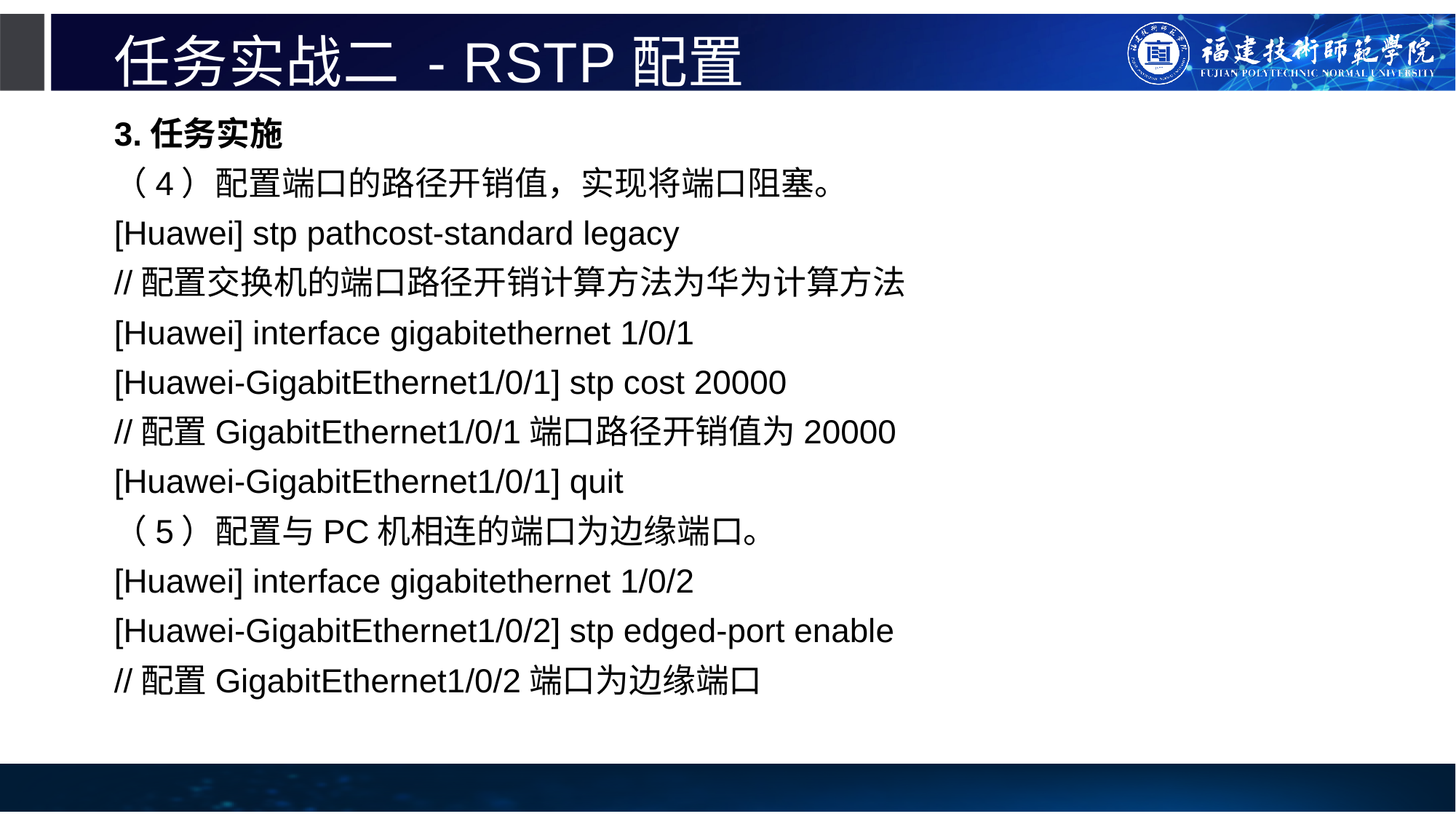

# 任务实战二 - RSTP配置
3.任务实施
（4）配置端口的路径开销值，实现将端口阻塞。
[Huawei] stp pathcost-standard legacy
//配置交换机的端口路径开销计算方法为华为计算方法
[Huawei] interface gigabitethernet 1/0/1
[Huawei-GigabitEthernet1/0/1] stp cost 20000
//配置GigabitEthernet1/0/1端口路径开销值为20000
[Huawei-GigabitEthernet1/0/1] quit
（5）配置与PC机相连的端口为边缘端口。
[Huawei] interface gigabitethernet 1/0/2
[Huawei-GigabitEthernet1/0/2] stp edged-port enable
//配置GigabitEthernet1/0/2端口为边缘端口